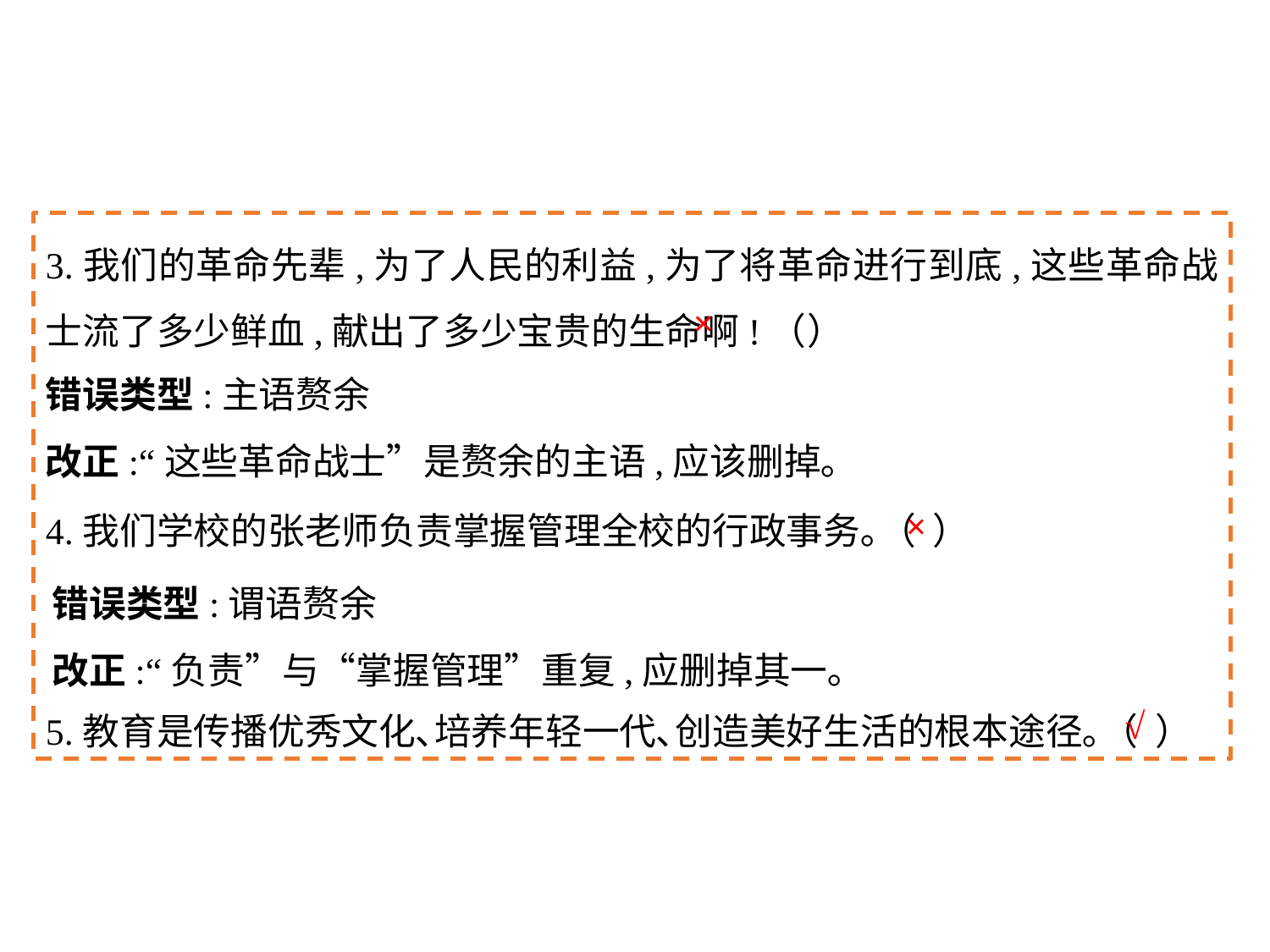

3.我们的革命先辈,为了人民的利益,为了将革命进行到底,这些革命战士流了多少鲜血,献出了多少宝贵的生命啊!（	）

4.我们学校的张老师负责掌握管理全校的行政事务｡（  ）

5.教育是传播优秀文化､培养年轻一代､创造美好生活的根本途径｡（  ）
×
错误类型:主语赘余
改正:“这些革命战士”是赘余的主语,应该删掉｡
×
错误类型:谓语赘余
改正:“负责”与“掌握管理”重复,应删掉其一｡
√